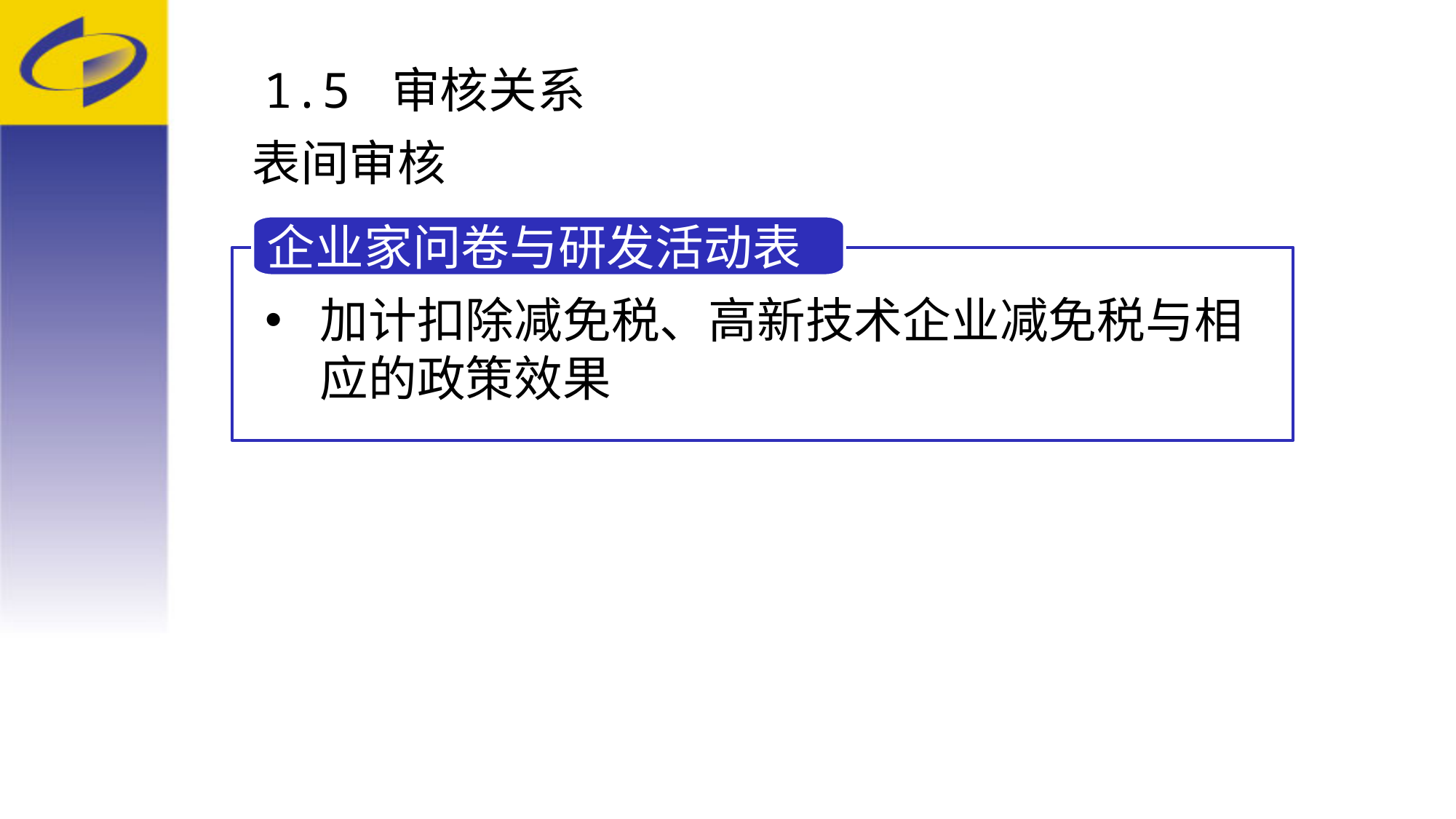

1.5 审核关系
  表间审核
企业家问卷与研发活动表
加计扣除减免税、高新技术企业减免税与相应的政策效果
15